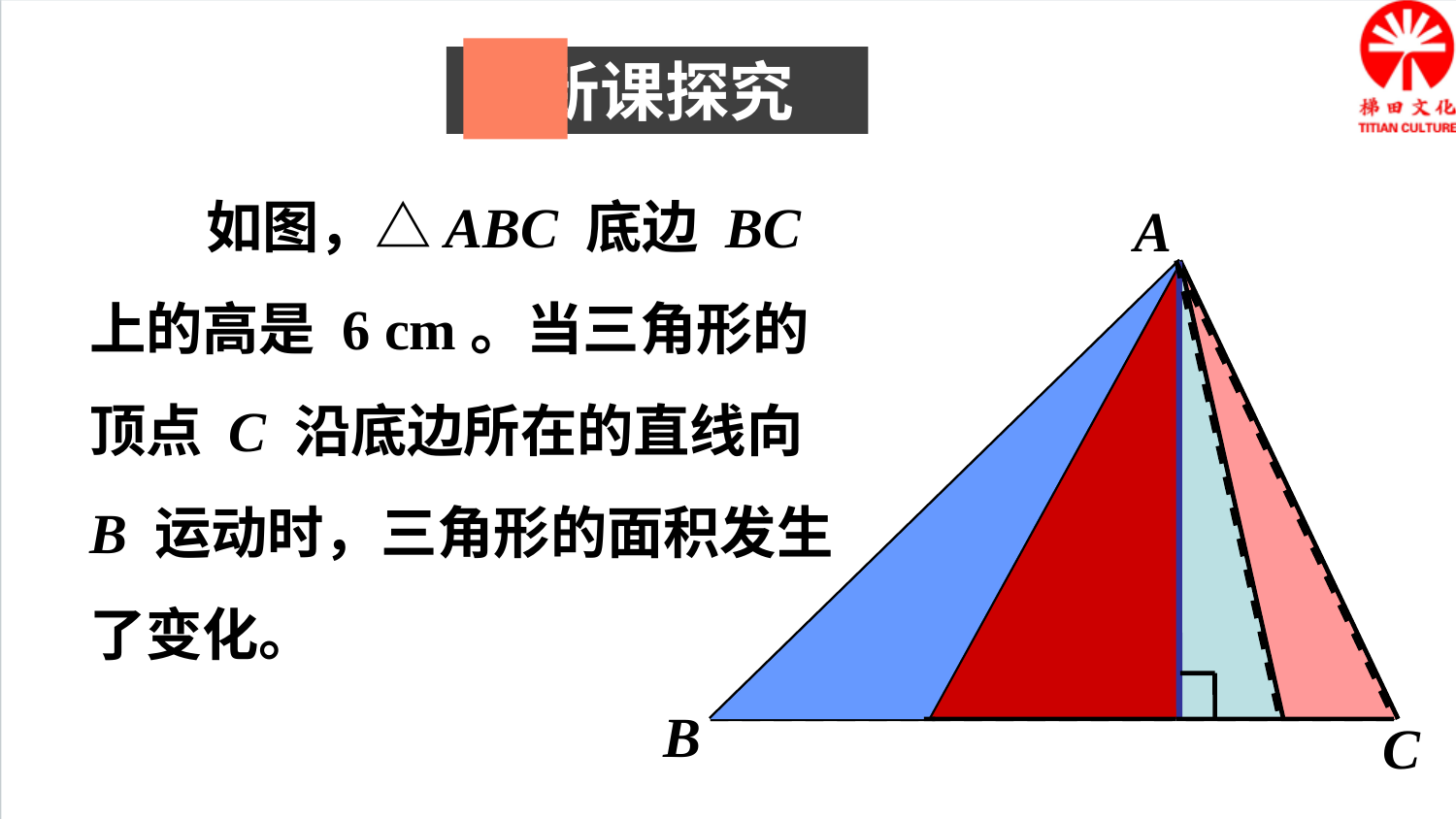

新课探究
        如图，△ABC 底边 BC 上的高是 6 cm。当三角形的顶点 C 沿底边所在的直线向 B 运动时，三角形的面积发生了变化。
A

B
C